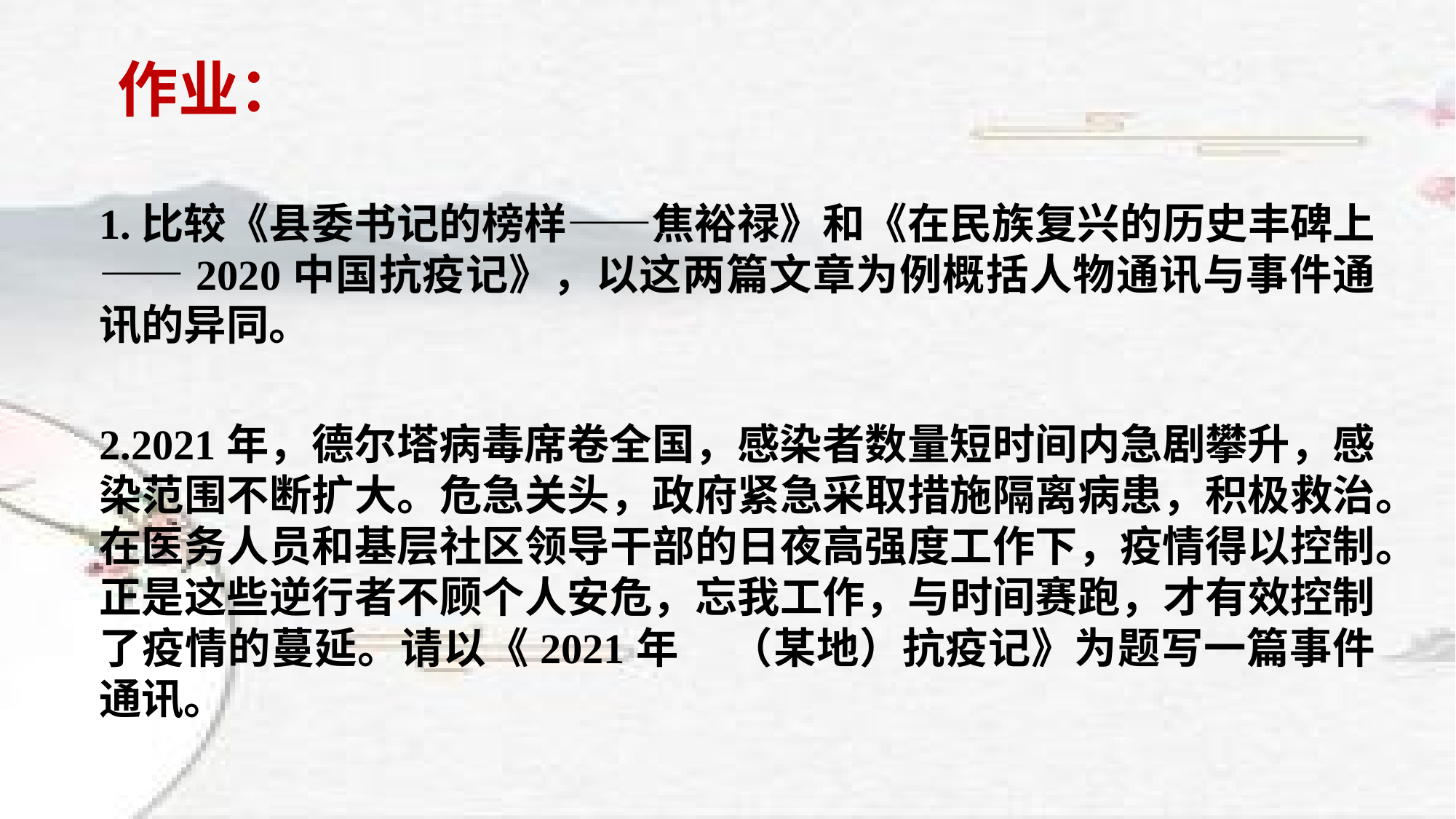

作业：
1.比较《县委书记的榜样——焦裕禄》和《在民族复兴的历史丰碑上——2020中国抗疫记》，以这两篇文章为例概括人物通讯与事件通讯的异同。

2.2021年，德尔塔病毒席卷全国，感染者数量短时间内急剧攀升，感染范围不断扩大。危急关头，政府紧急采取措施隔离病患，积极救治。在医务人员和基层社区领导干部的日夜高强度工作下，疫情得以控制。正是这些逆行者不顾个人安危，忘我工作，与时间赛跑，才有效控制了疫情的蔓延。请以《2021年     （某地）抗疫记》为题写一篇事件通讯。